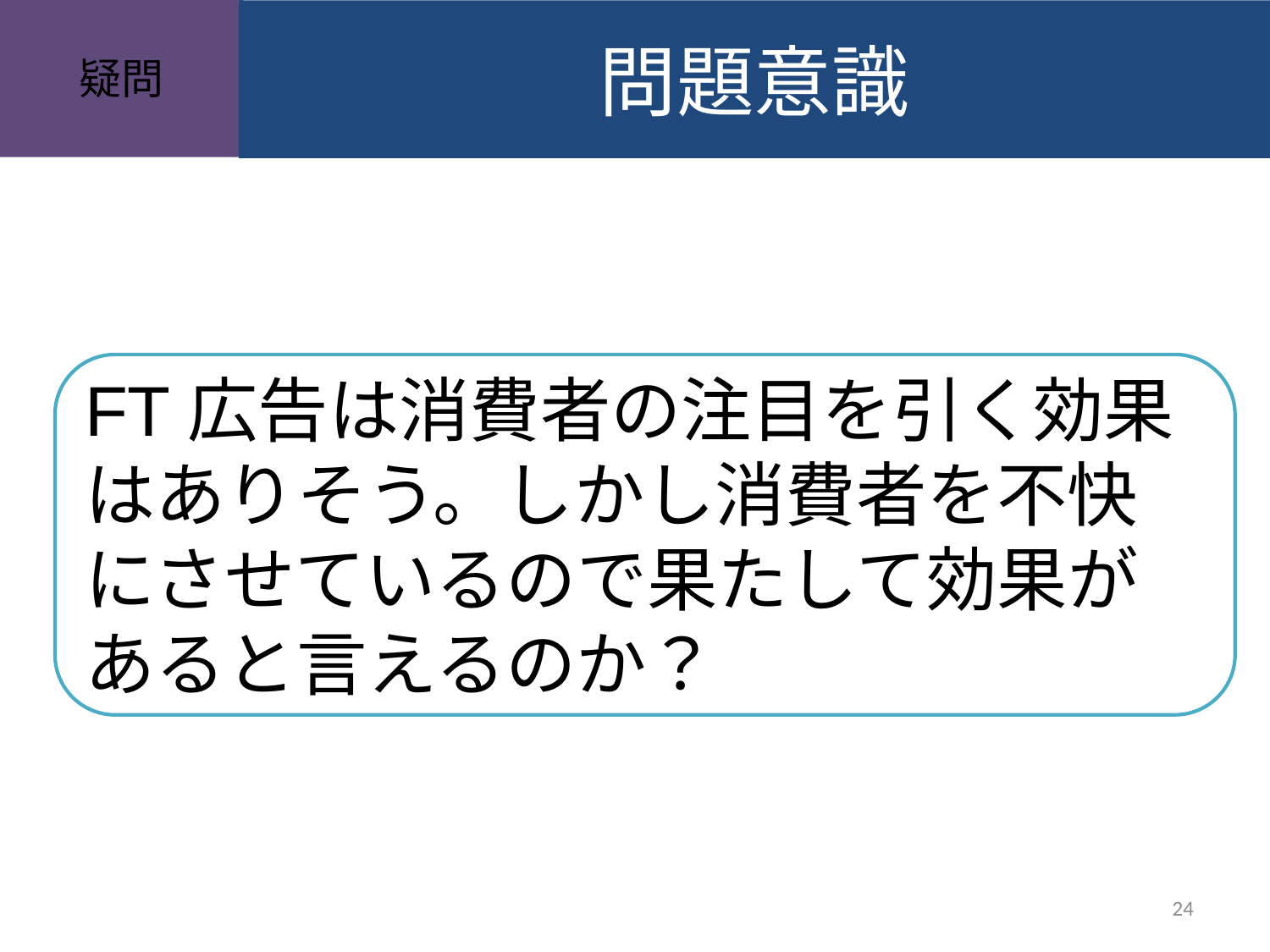

問題意識
疑問
FT広告は消費者の注目を引く効果はありそう。しかし消費者を不快にさせているので果たして効果があると言えるのか？
24